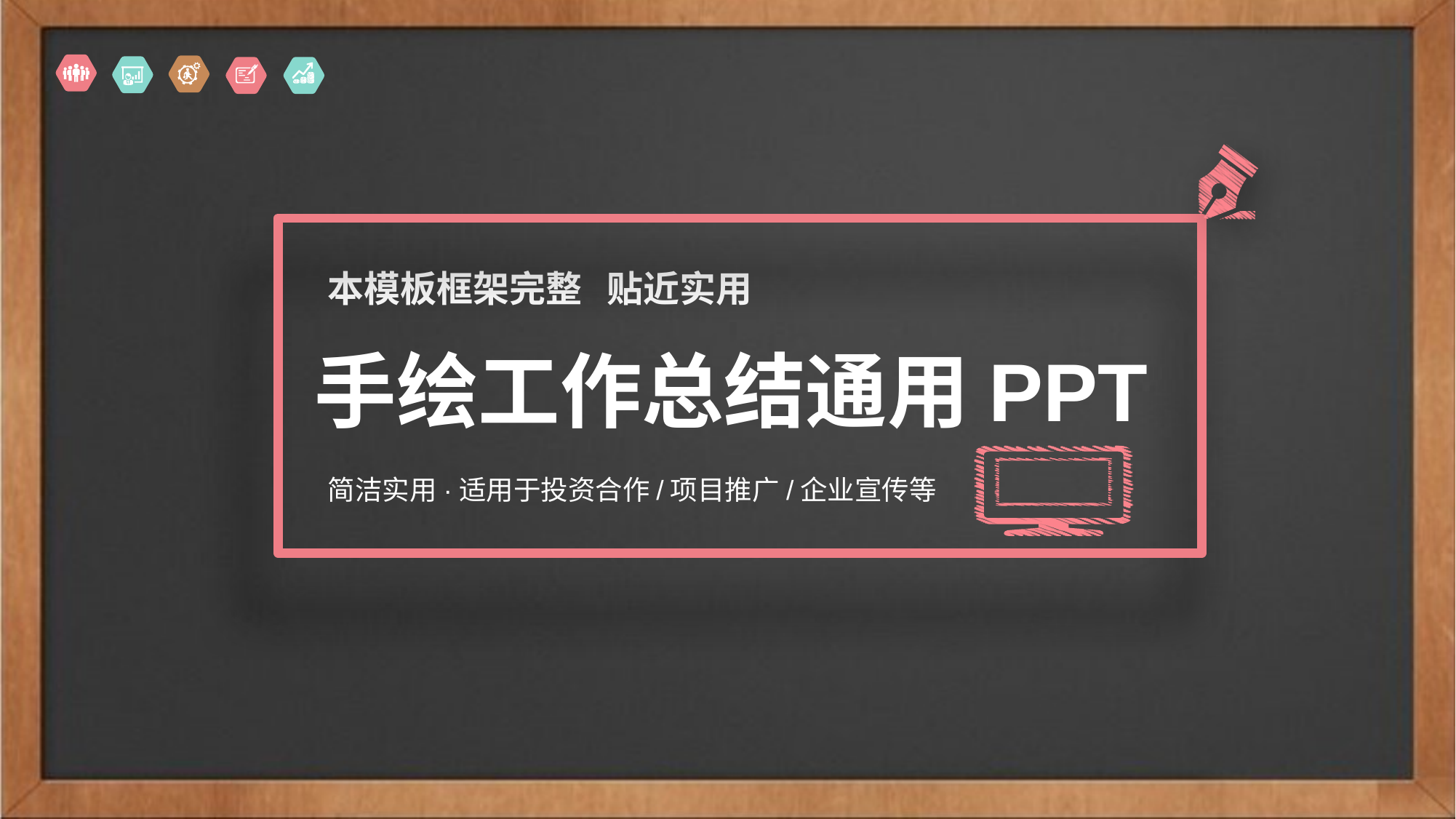

本模板框架完整   贴近实用

手绘工作总结通用PPT

简洁实用·适用于投资合作/项目推广/企业宣传等